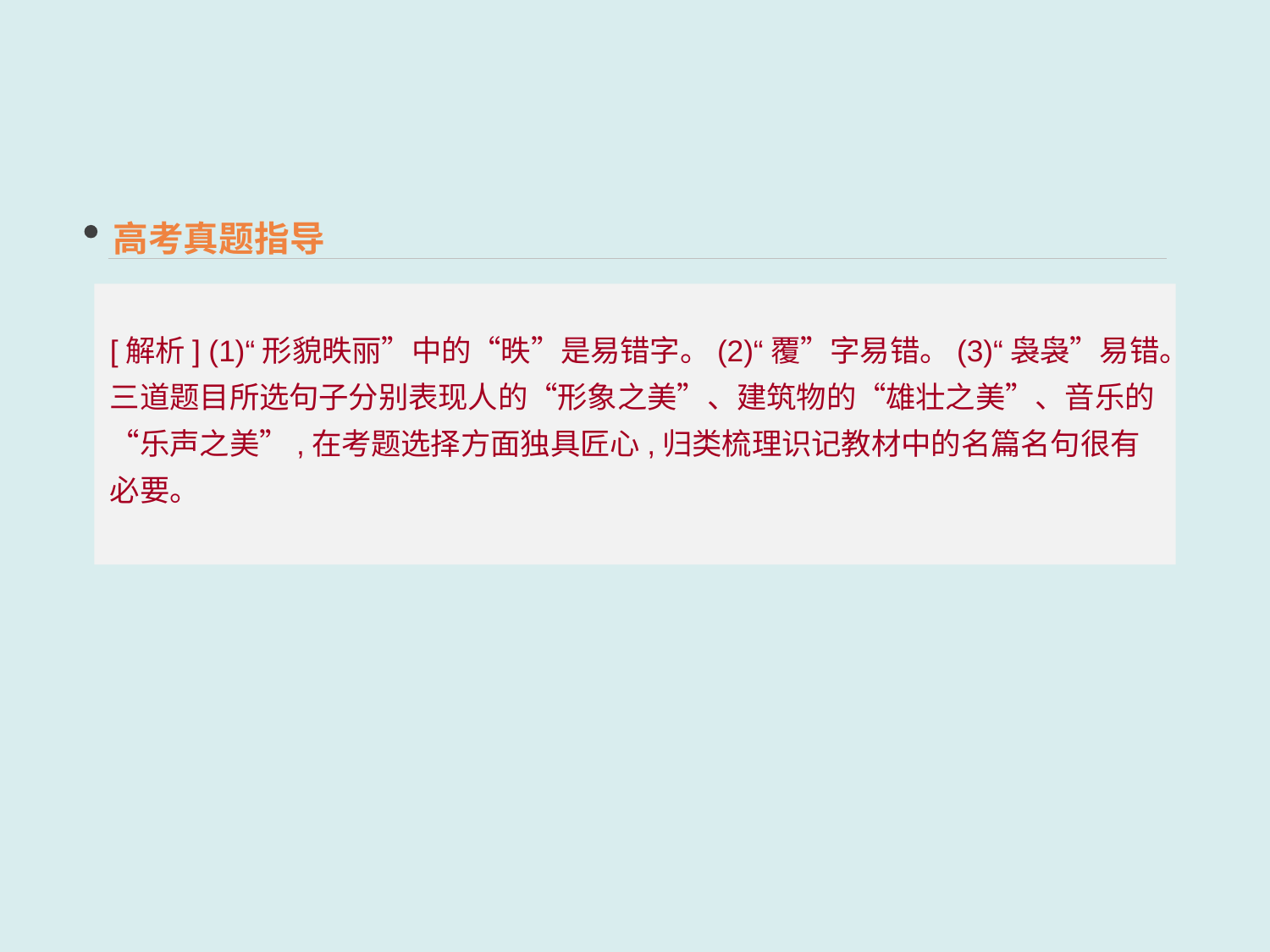

高考真题指导

[解析] (1)“形貌昳丽”中的“昳”是易错字。(2)“覆”字易错。(3)“袅袅”易错。三道题目所选句子分别表现人的“形象之美”、建筑物的“雄壮之美”、音乐的“乐声之美”,在考题选择方面独具匠心,归类梳理识记教材中的名篇名句很有必要。